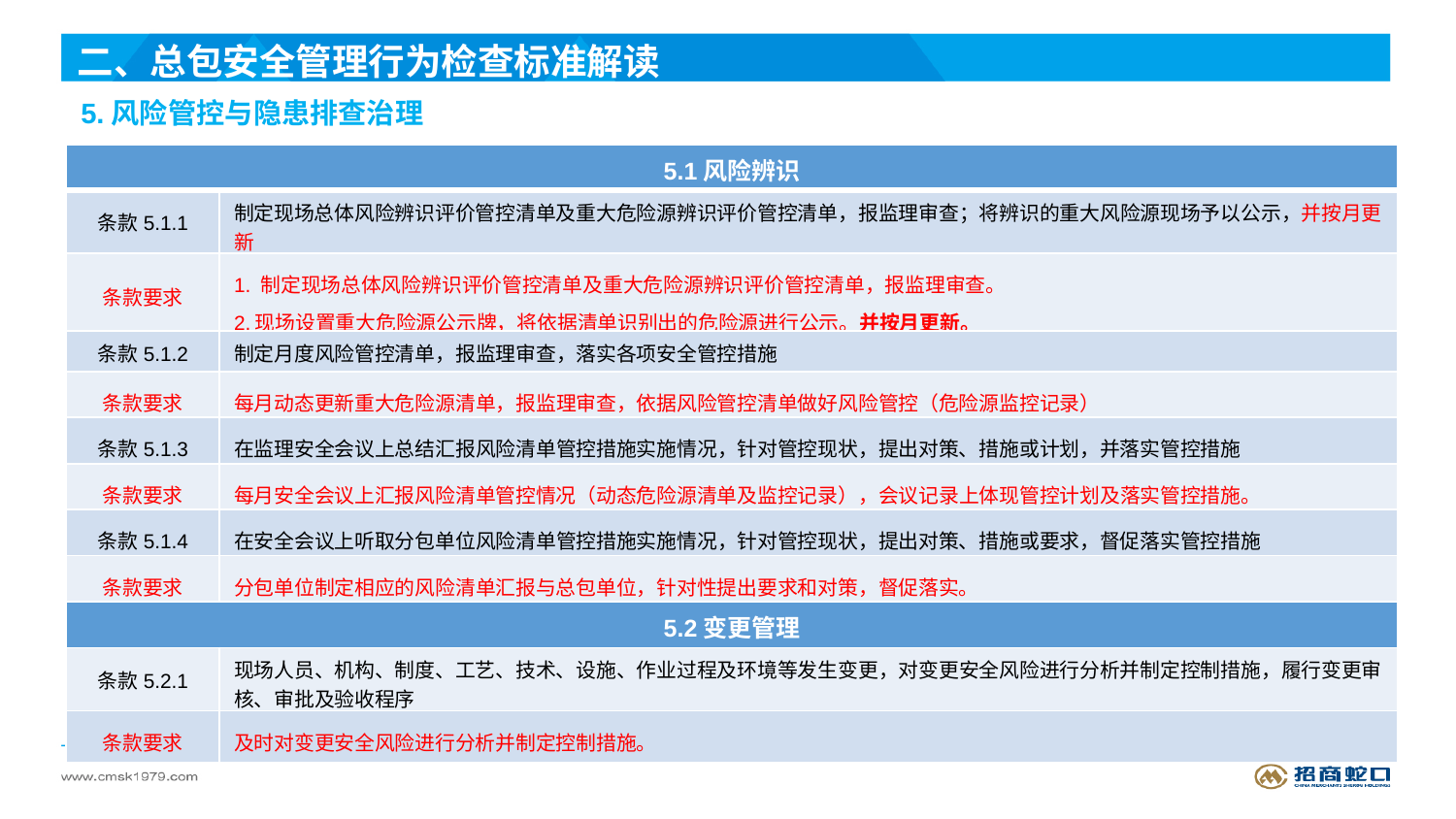

二、总包安全管理行为检查标准解读
5.风险管控与隐患排查治理
| 5.1风险辨识 |  |
| --- | --- |
| 条款5.1.1 | 制定现场总体风险辨识评价管控清单及重大危险源辨识评价管控清单，报监理审查；将辨识的重大风险源现场予以公示，并按月更新 |
| 条款要求 | 1. 制定现场总体风险辨识评价管控清单及重大危险源辨识评价管控清单，报监理审查。 2.现场设置重大危险源公示牌，将依据清单识别出的危险源进行公示。并按月更新。 |
| 条款5.1.2 | 制定月度风险管控清单，报监理审查，落实各项安全管控措施 |
| 条款要求 | 每月动态更新重大危险源清单，报监理审查，依据风险管控清单做好风险管控（危险源监控记录） |
| 条款5.1.3 | 在监理安全会议上总结汇报风险清单管控措施实施情况，针对管控现状，提出对策、措施或计划，并落实管控措施 |
| 条款要求 | 每月安全会议上汇报风险清单管控情况（动态危险源清单及监控记录），会议记录上体现管控计划及落实管控措施。 |
| 条款5.1.4 | 在安全会议上听取分包单位风险清单管控措施实施情况，针对管控现状，提出对策、措施或要求，督促落实管控措施 |
| 条款要求 | 分包单位制定相应的风险清单汇报与总包单位，针对性提出要求和对策，督促落实。 |
| 5.2变更管理 |  |
| 条款5.2.1 | 现场人员、机构、制度、工艺、技术、设施、作业过程及环境等发生变更，对变更安全风险进行分析并制定控制措施，履行变更审核、审批及验收程序 |
| 条款要求 | 及时对变更安全风险进行分析并制定控制措施。 |